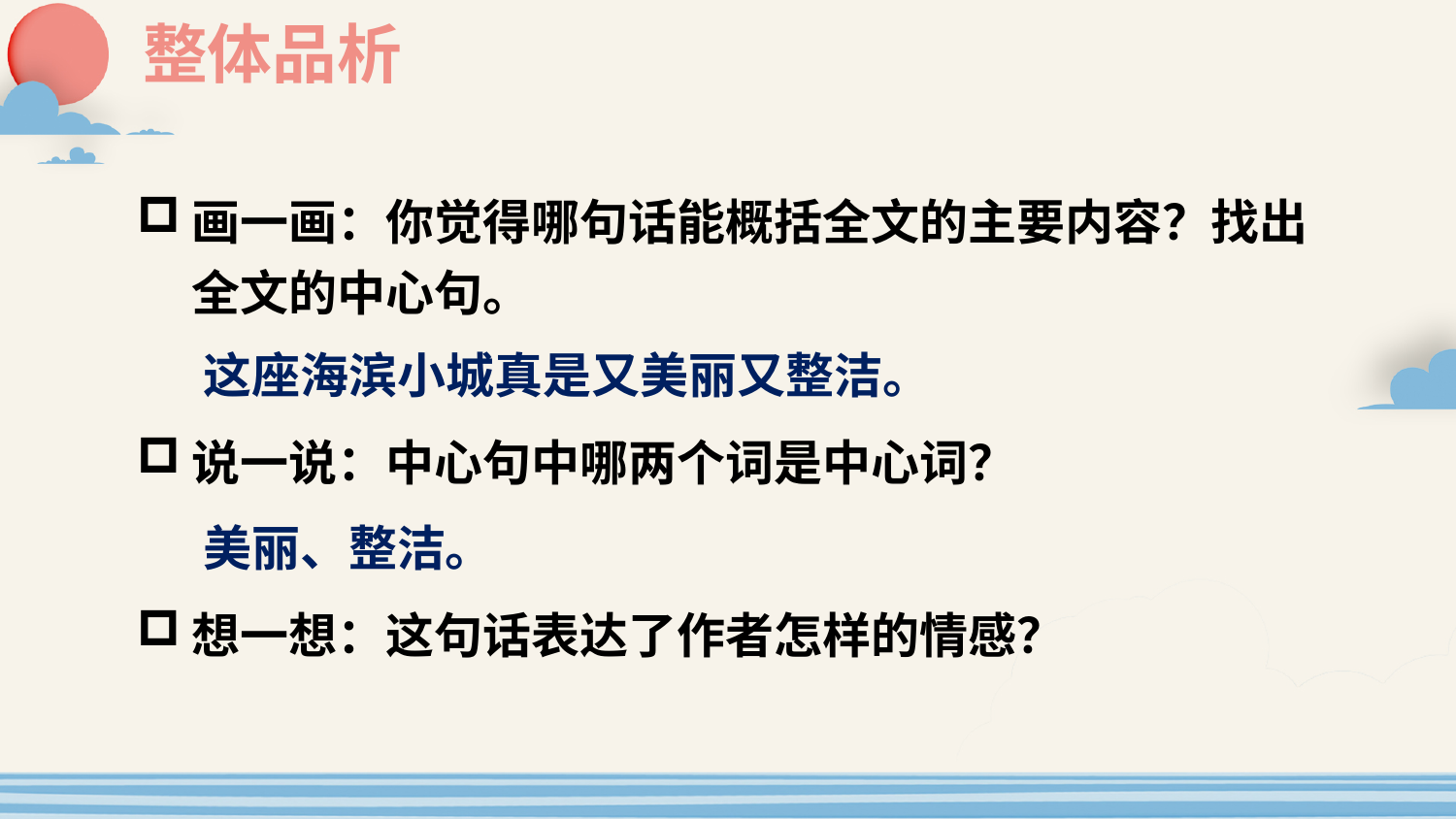

整体品析
画一画：你觉得哪句话能概括全文的主要内容？找出全文的中心句。
这座海滨小城真是又美丽又整洁。
说一说：中心句中哪两个词是中心词？
美丽、整洁。
想一想：这句话表达了作者怎样的情感？